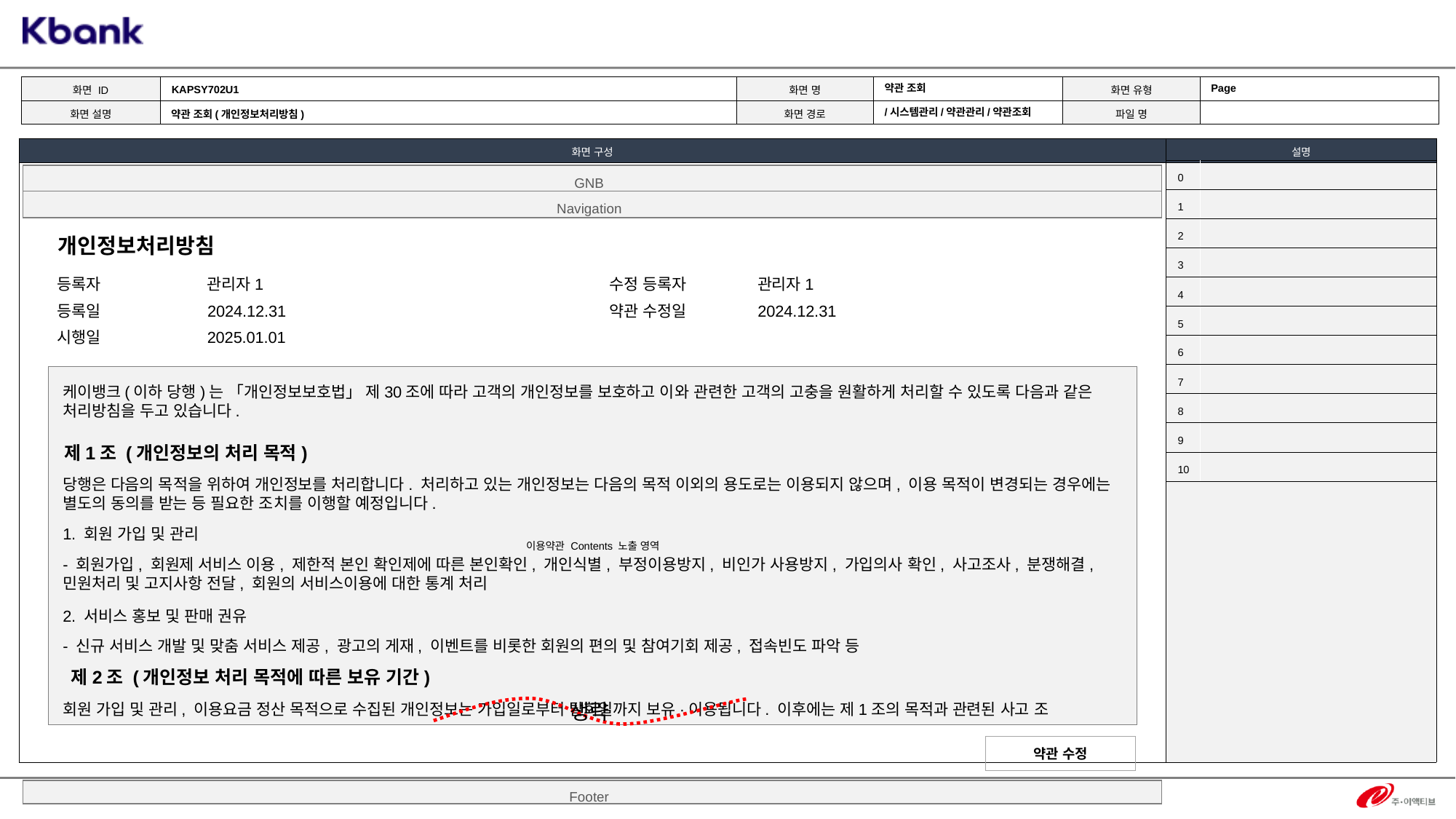

KAPSY702U1
Page
약관 조회
/시스템관리/약관관리/약관조회

약관 조회(개인정보처리방침)
| 0 |  |
| --- | --- |
| 1 |  |
| 2 |  |
| 3 |  |
| 4 |  |
| 5 |  |
| 6 |  |
| 7 |  |
| 8 |  |
| 9 |  |
| 10 |  |
GNB
Navigation
개인정보처리방침
등록자
관리자1
수정 등록자
관리자1
등록일
2024.12.31
약관 수정일
2024.12.31
시행일
2025.01.01
| 이용약관 Contents 노출 영역 |
| --- |
케이뱅크(이하 당행)는 「개인정보보호법」 제30조에 따라 고객의 개인정보를 보호하고 이와 관련한 고객의 고충을 원활하게 처리할 수 있도록 다음과 같은 처리방침을 두고 있습니다.
제1조 (개인정보의 처리 목적)
당행은 다음의 목적을 위하여 개인정보를 처리합니다. 처리하고 있는 개인정보는 다음의 목적 이외의 용도로는 이용되지 않으며, 이용 목적이 변경되는 경우에는 별도의 동의를 받는 등 필요한 조치를 이행할 예정입니다.
1. 회원 가입 및 관리
- 회원가입, 회원제 서비스 이용, 제한적 본인 확인제에 따른 본인확인, 개인식별, 부정이용방지, 비인가 사용방지, 가입의사 확인, 사고조사, 분쟁해결, 민원처리 및 고지사항 전달, 회원의 서비스이용에 대한 통계 처리
2. 서비스 홍보 및 판매 권유
- 신규 서비스 개발 및 맞춤 서비스 제공, 광고의 게재, 이벤트를 비롯한 회원의 편의 및 참여기회 제공, 접속빈도 파악 등
제2조 (개인정보 처리 목적에 따른 보유 기간)
회원 가입 및 관리, 이용요금 정산 목적으로 수집된 개인정보는 가입일로부터 탈회일까지 보유·이용됩니다. 이후에는 제1조의 목적과 관련된 사고 조
생략
약관 수정
Footer